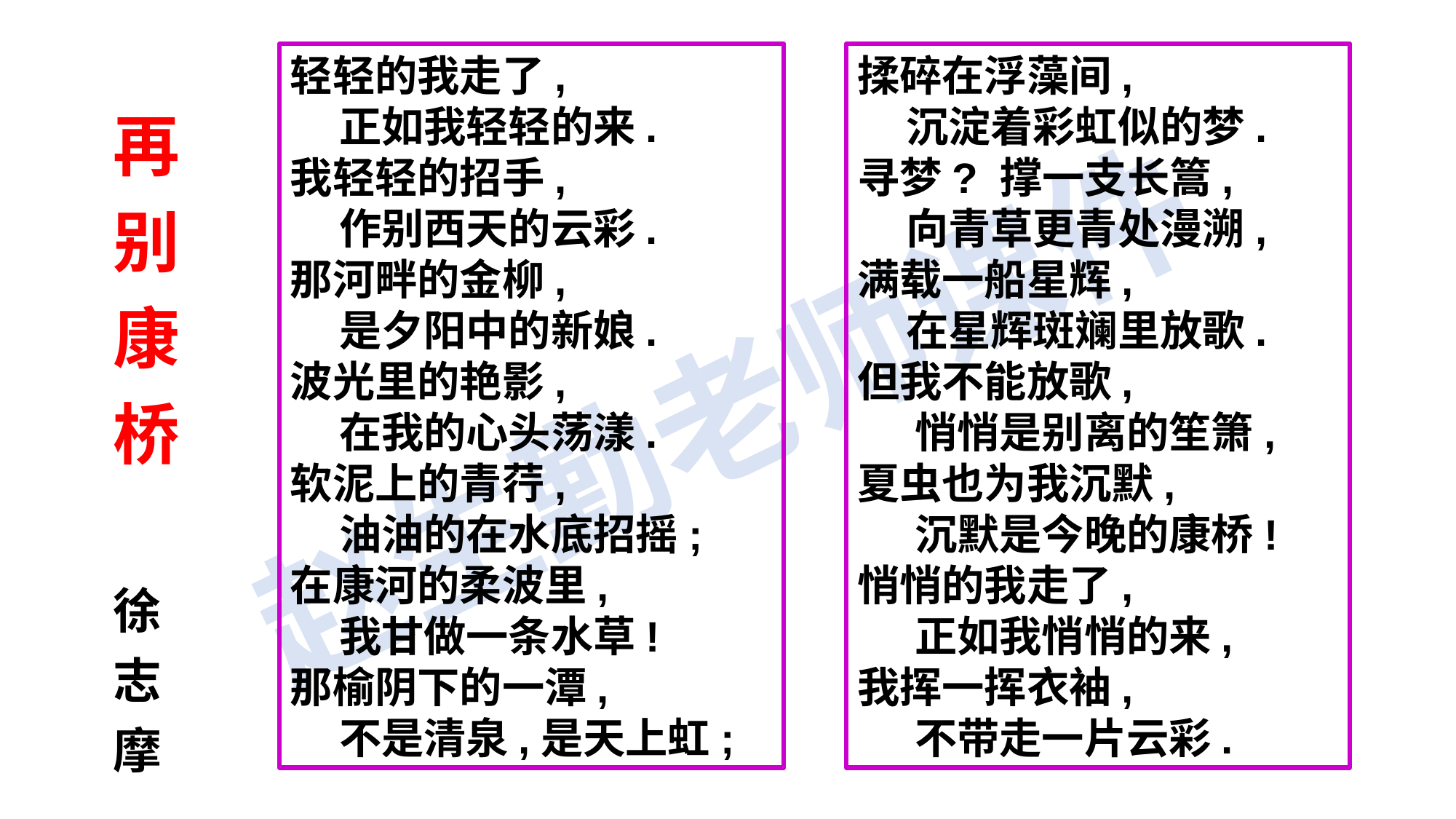

轻轻的我走了,
    正如我轻轻的来.
我轻轻的招手,
    作别西天的云彩.
那河畔的金柳,
    是夕阳中的新娘.
波光里的艳影,
    在我的心头荡漾.
软泥上的青荇,
    油油的在水底招摇;
在康河的柔波里,
    我甘做一条水草!
那榆阴下的一潭,
    不是清泉,是天上虹;
揉碎在浮藻间,
    沉淀着彩虹似的梦.
寻梦? 撑一支长篙,
    向青草更青处漫溯,
满载一船星辉,
    在星辉斑斓里放歌.
但我不能放歌,
    悄悄是别离的笙箫,
夏虫也为我沉默,
    沉默是今晚的康桥!
悄悄的我走了,
    正如我悄悄的来,
我挥一挥衣袖,
    不带走一片云彩.
再别康桥
徐志摩